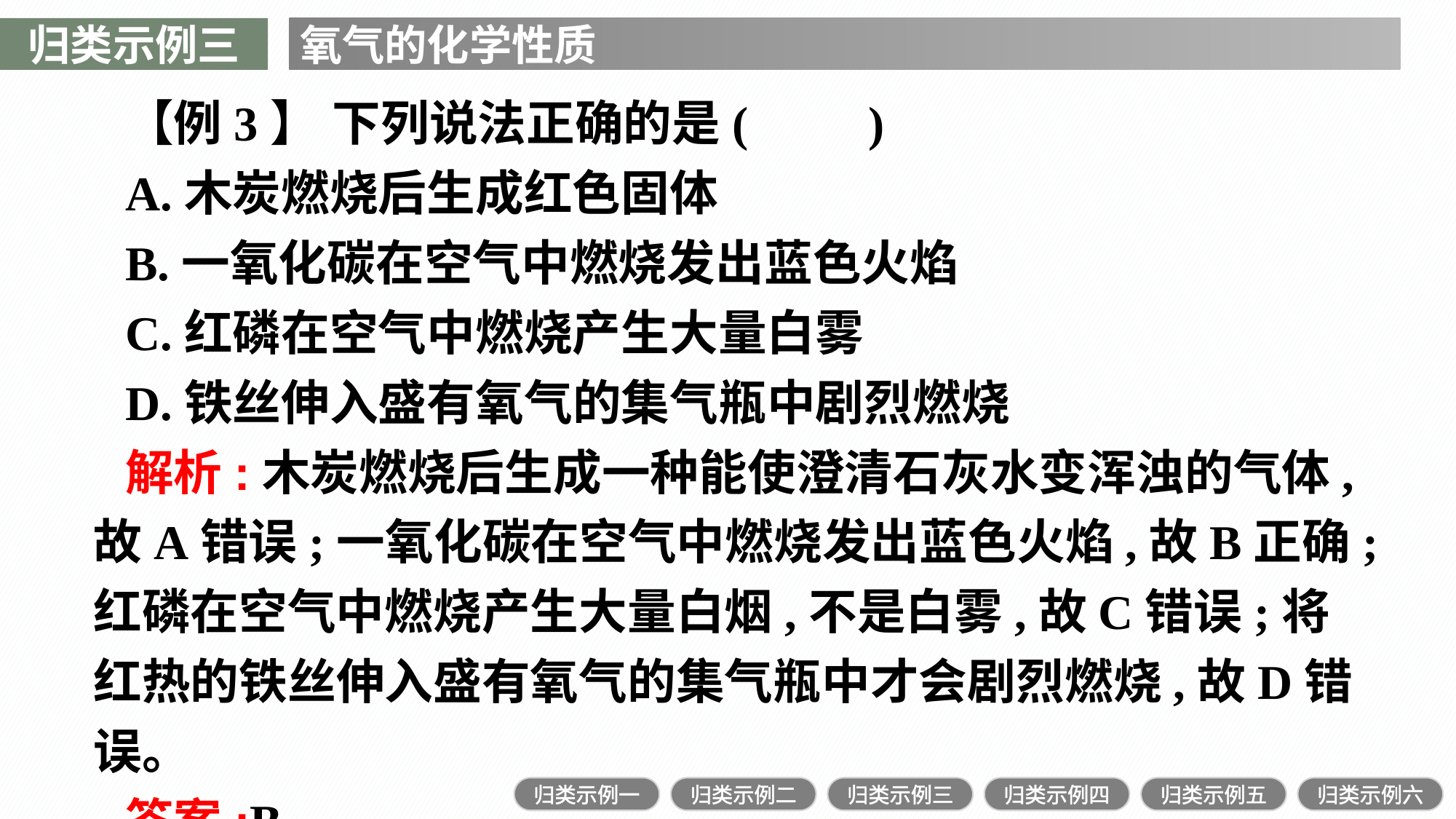

归类示例三
氧气的化学性质

【例3】 下列说法正确的是(　　)
A.木炭燃烧后生成红色固体
B.一氧化碳在空气中燃烧发出蓝色火焰
C.红磷在空气中燃烧产生大量白雾
D.铁丝伸入盛有氧气的集气瓶中剧烈燃烧
解析:木炭燃烧后生成一种能使澄清石灰水变浑浊的气体,故A错误;一氧化碳在空气中燃烧发出蓝色火焰,故B正确;红磷在空气中燃烧产生大量白烟,不是白雾,故C错误;将红热的铁丝伸入盛有氧气的集气瓶中才会剧烈燃烧,故D错误。
答案:B